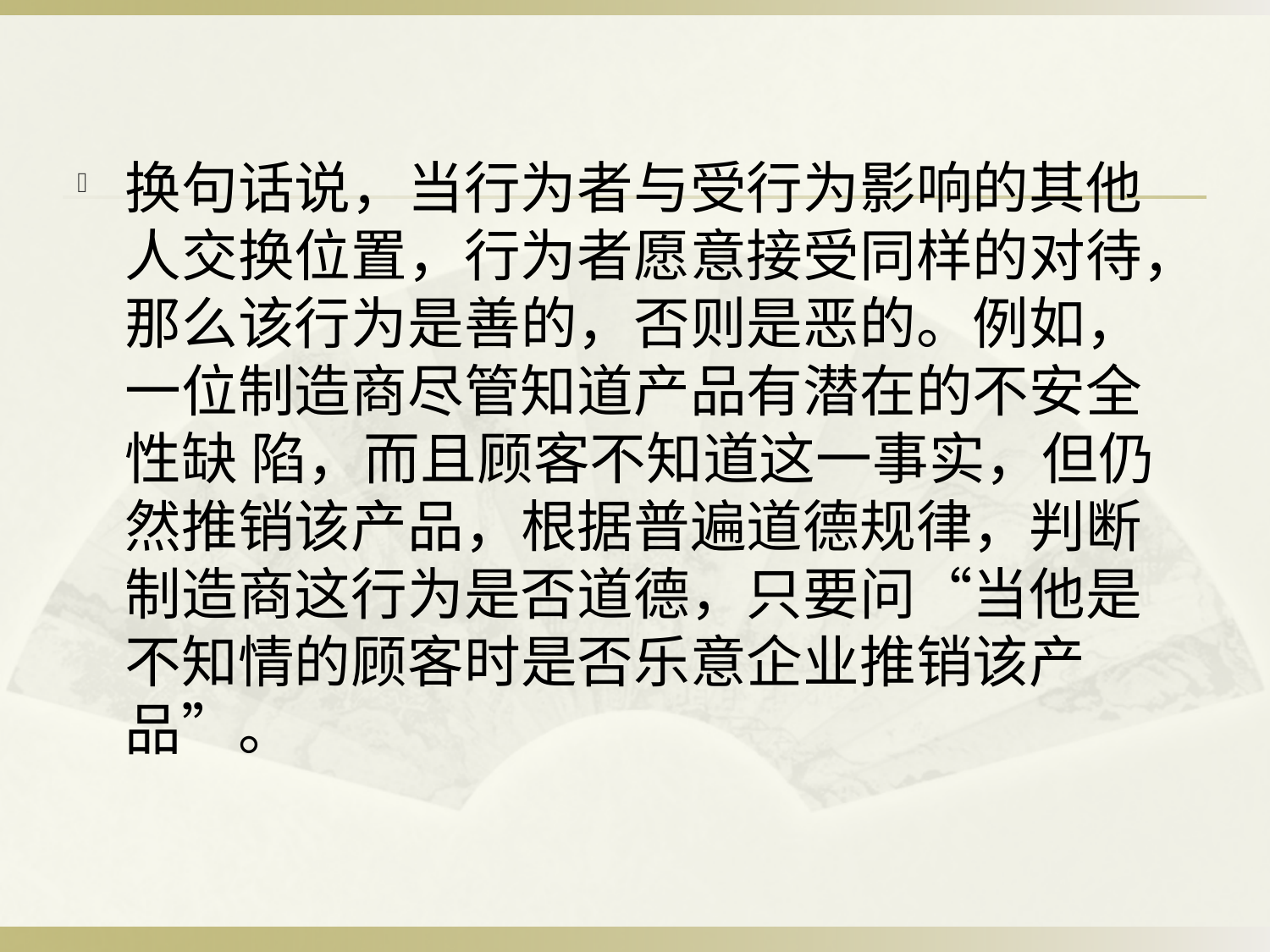

#
换句话说，当行为者与受行为影响的其他人交换位置，行为者愿意接受同样的对待，那么该行为是善的，否则是恶的。例如，一位制造商尽管知道产品有潜在的不安全性缺 陷，而且顾客不知道这一事实，但仍然推销该产品，根据普遍道德规律，判断制造商这行为是否道德，只要问“当他是不知情的顾客时是否乐意企业推销该产品”。